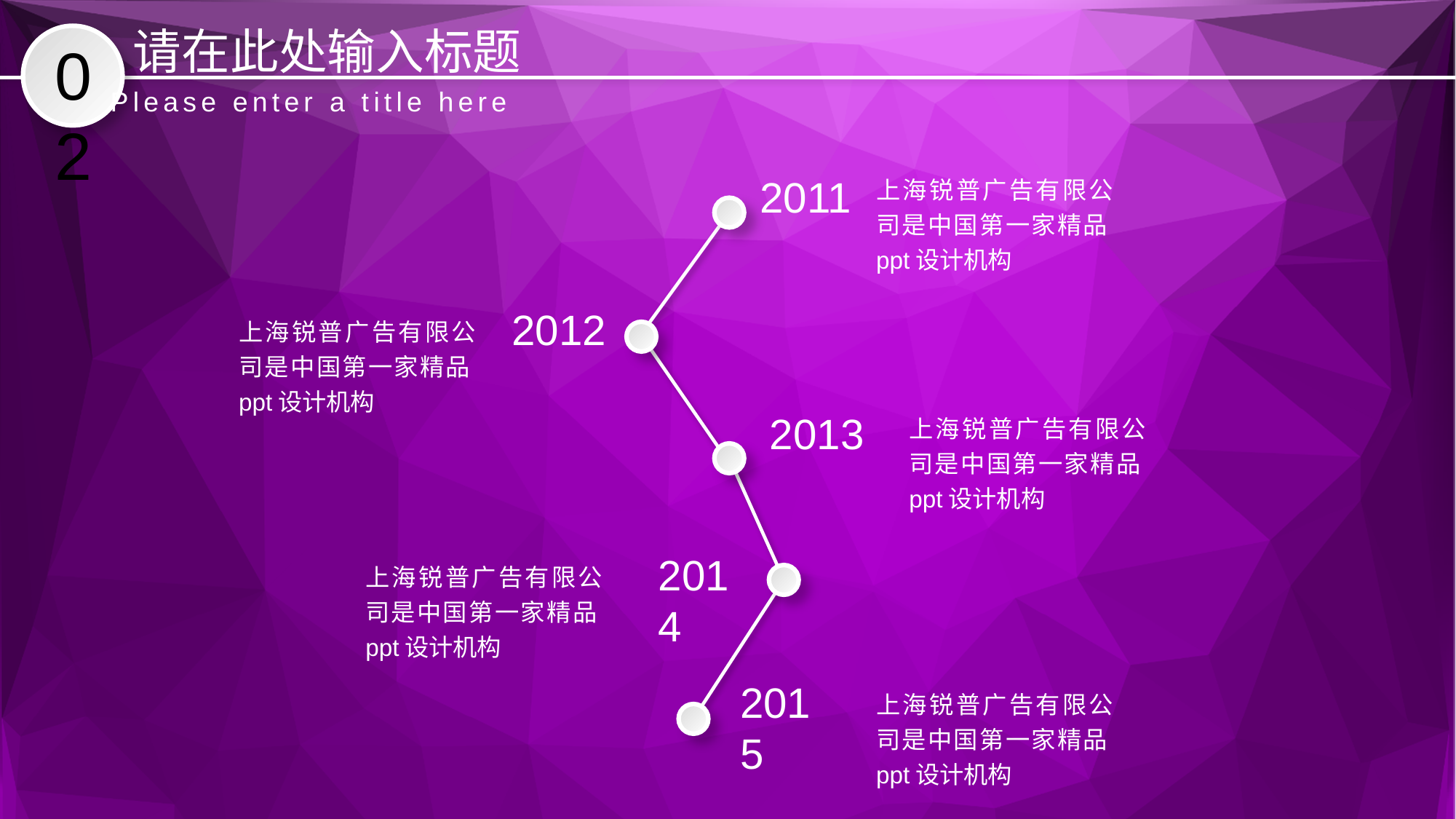

请在此处输入标题

02
Please enter a title here
上海锐普广告有限公司是中国第一家精品ppt设计机构
2011

上海锐普广告有限公司是中国第一家精品ppt设计机构
2012

上海锐普广告有限公司是中国第一家精品ppt设计机构
2013

上海锐普广告有限公司是中国第一家精品ppt设计机构
2014

上海锐普广告有限公司是中国第一家精品ppt设计机构
2015